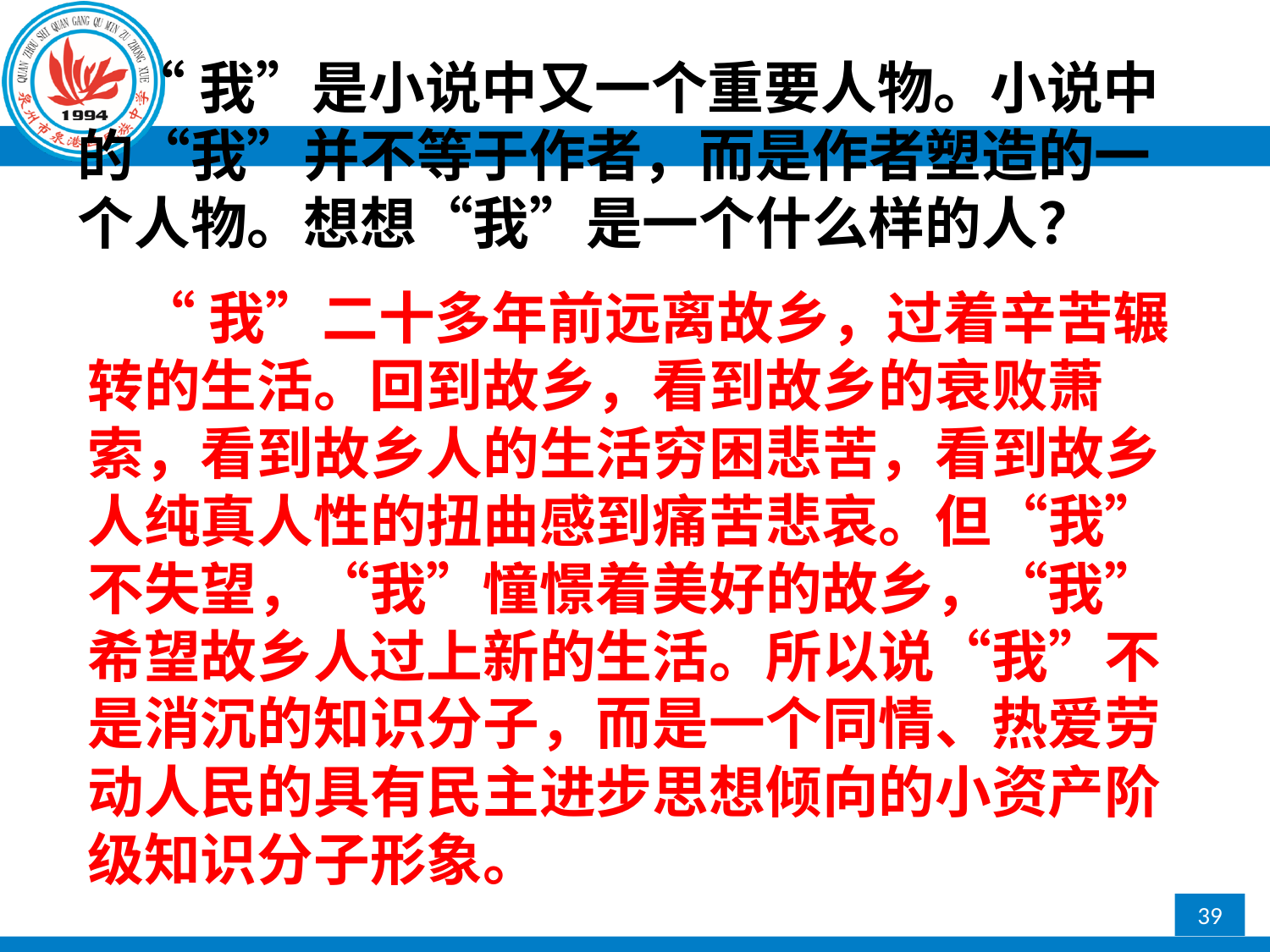

“我”是小说中又一个重要人物。小说中的“我”并不等于作者，而是作者塑造的一个人物。想想“我”是一个什么样的人？
    “我”二十多年前远离故乡，过着辛苦辗转的生活。回到故乡，看到故乡的衰败萧索，看到故乡人的生活穷困悲苦，看到故乡人纯真人性的扭曲感到痛苦悲哀。但“我”不失望，“我”憧憬着美好的故乡，“我”希望故乡人过上新的生活。所以说“我”不是消沉的知识分子，而是一个同情、热爱劳动人民的具有民主进步思想倾向的小资产阶级知识分子形象。